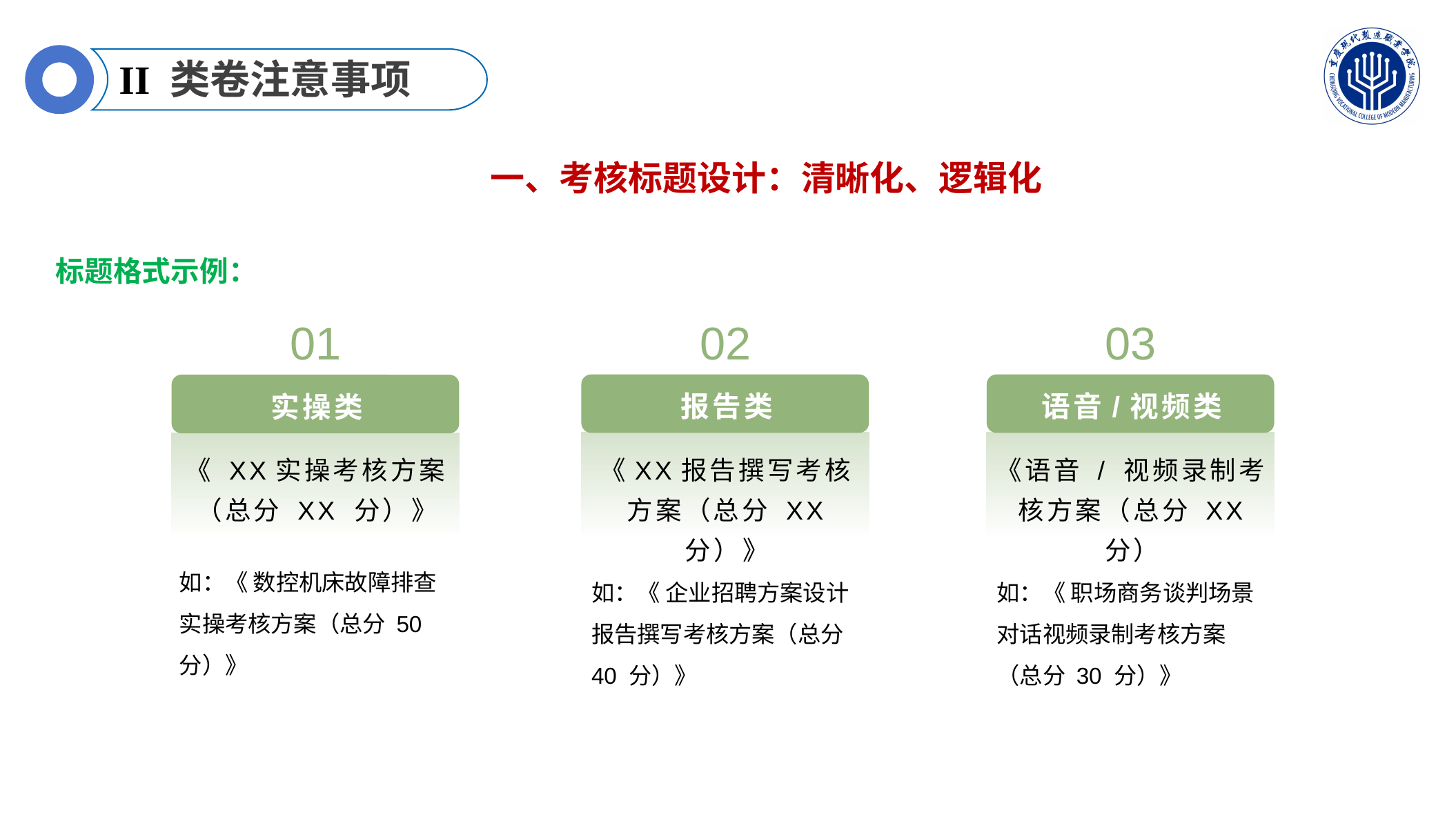

II 类卷注意事项
一、考核标题设计：清晰化、逻辑化
标题格式示例：
01
02
03

报告类
语音/视频类
实操类

《XX报告撰写考核方案（总分 XX 分）》
《语音 / 视频录制考核方案（总分 XX 分）
《 XX实操考核方案（总分 XX 分）》
如：《 数控机床故障排查实操考核方案（总分 50 分）》
如：《 企业招聘方案设计报告撰写考核方案（总分 40 分）》
如：《 职场商务谈判场景对话视频录制考核方案（总分 30 分）》